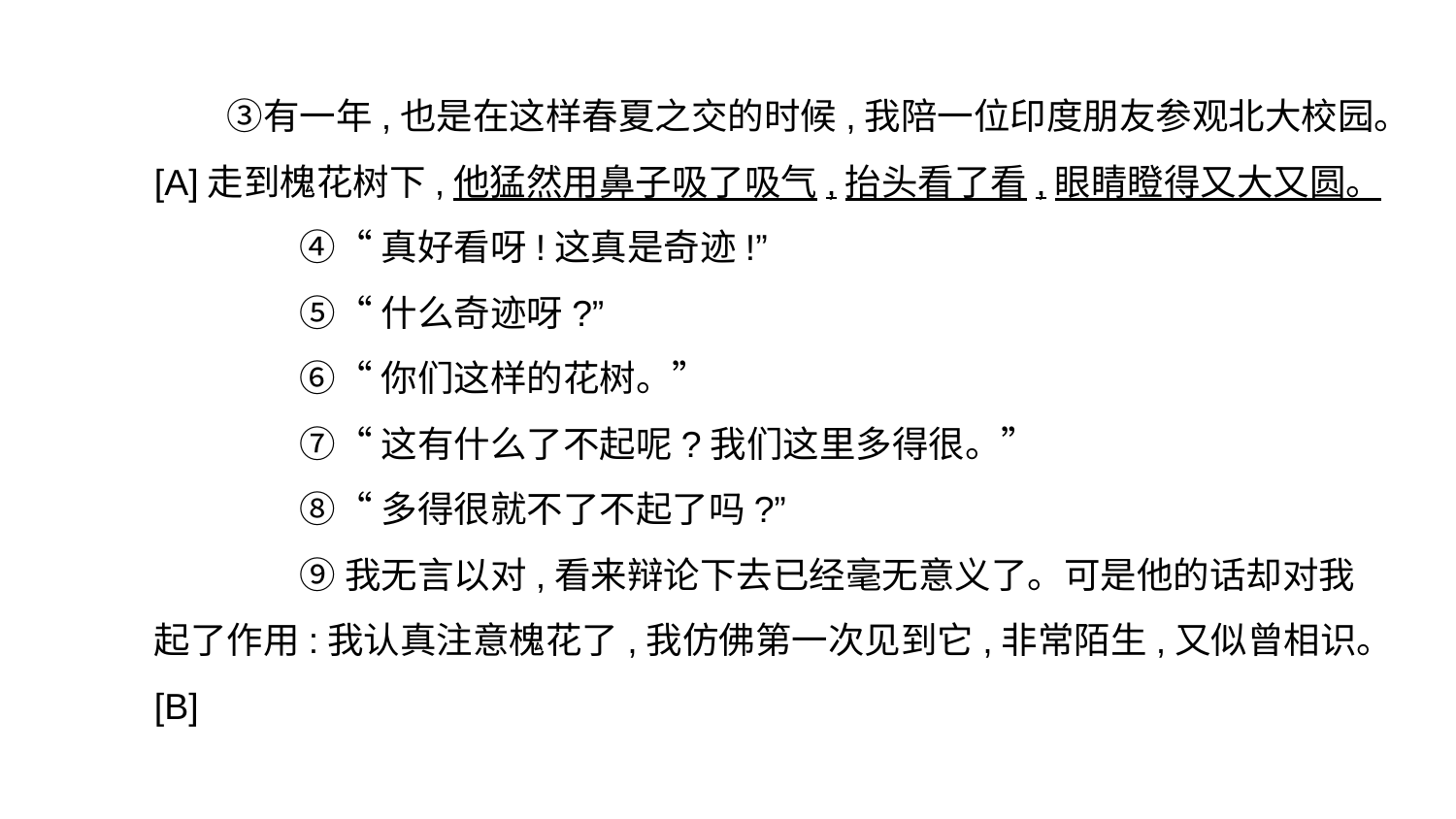

③有一年,也是在这样春夏之交的时候,我陪一位印度朋友参观北大校园。[A]走到槐花树下,他猛然用鼻子吸了吸气,抬头看了看,眼睛瞪得又大又圆。
	④“真好看呀!这真是奇迹!”
	⑤“什么奇迹呀?”
	⑥“你们这样的花树。”
	⑦“这有什么了不起呢?我们这里多得很。”
	⑧“多得很就不了不起了吗?”
	⑨我无言以对,看来辩论下去已经毫无意义了。可是他的话却对我起了作用:我认真注意槐花了,我仿佛第一次见到它,非常陌生,又似曾相识。[B]